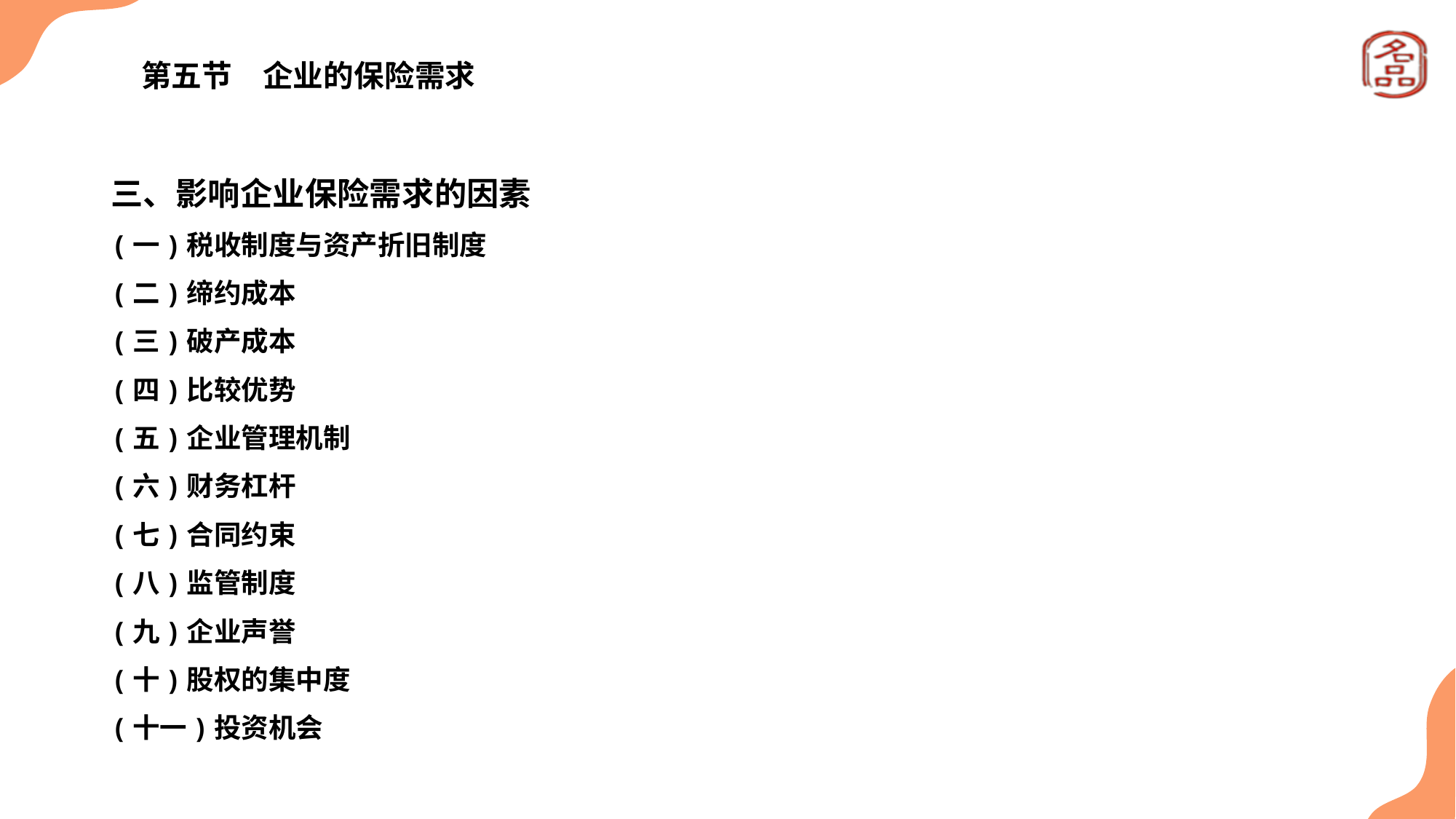

# 第五节　企业的保险需求
三、影响企业保险需求的因素
(一)税收制度与资产折旧制度
(二)缔约成本
(三)破产成本
(四)比较优势
(五)企业管理机制
(六)财务杠杆
(七)合同约束
(八)监管制度
(九)企业声誉
(十)股权的集中度
(十一)投资机会